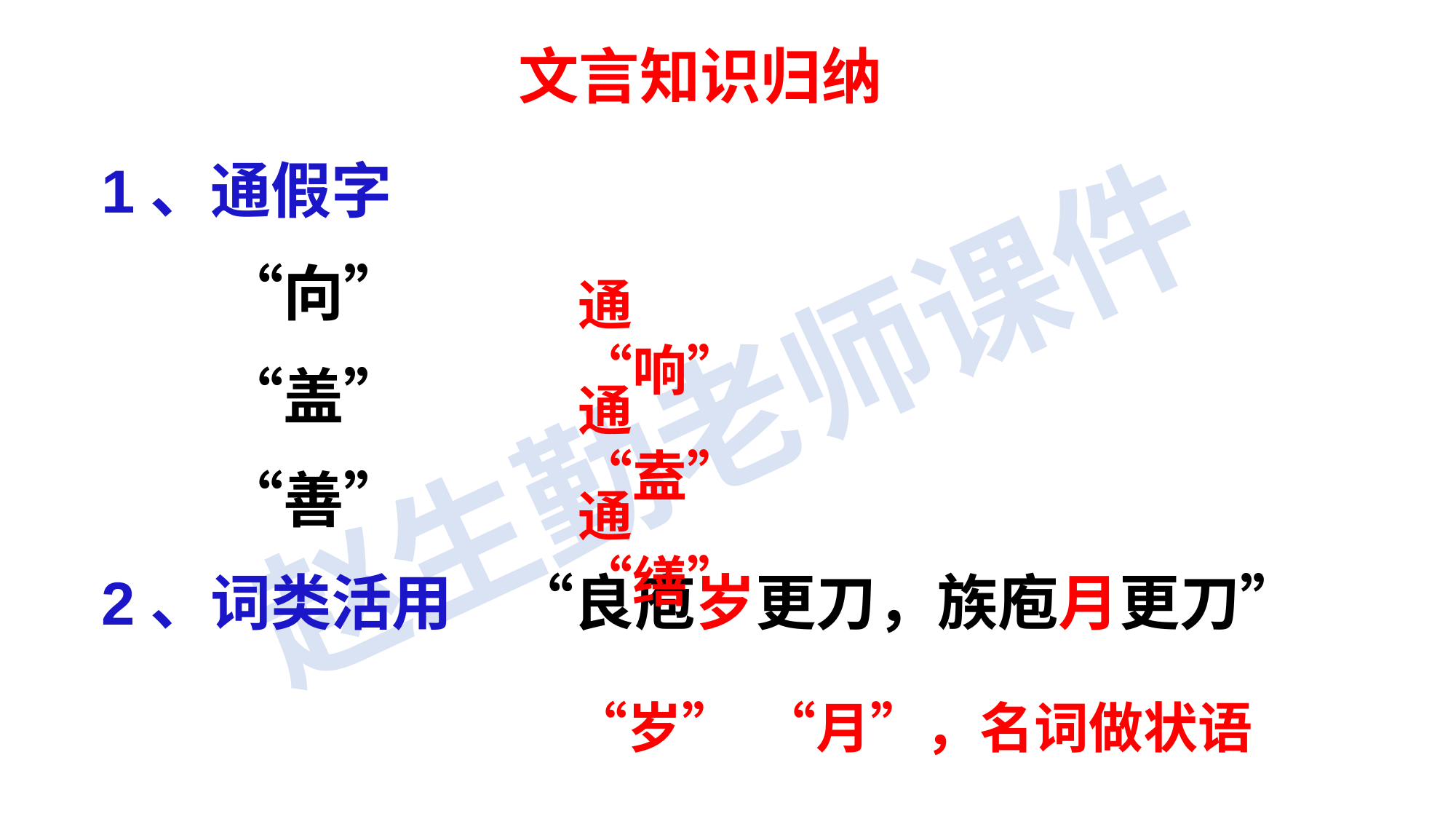

文言知识归纳
1、通假字
　　“向”
　　“盖”
　　“善”
2、词类活用　“良庖岁更刀，族庖月更刀”
通“响”
通“盍”
通“缮”
　“岁”  “月”，名词做状语